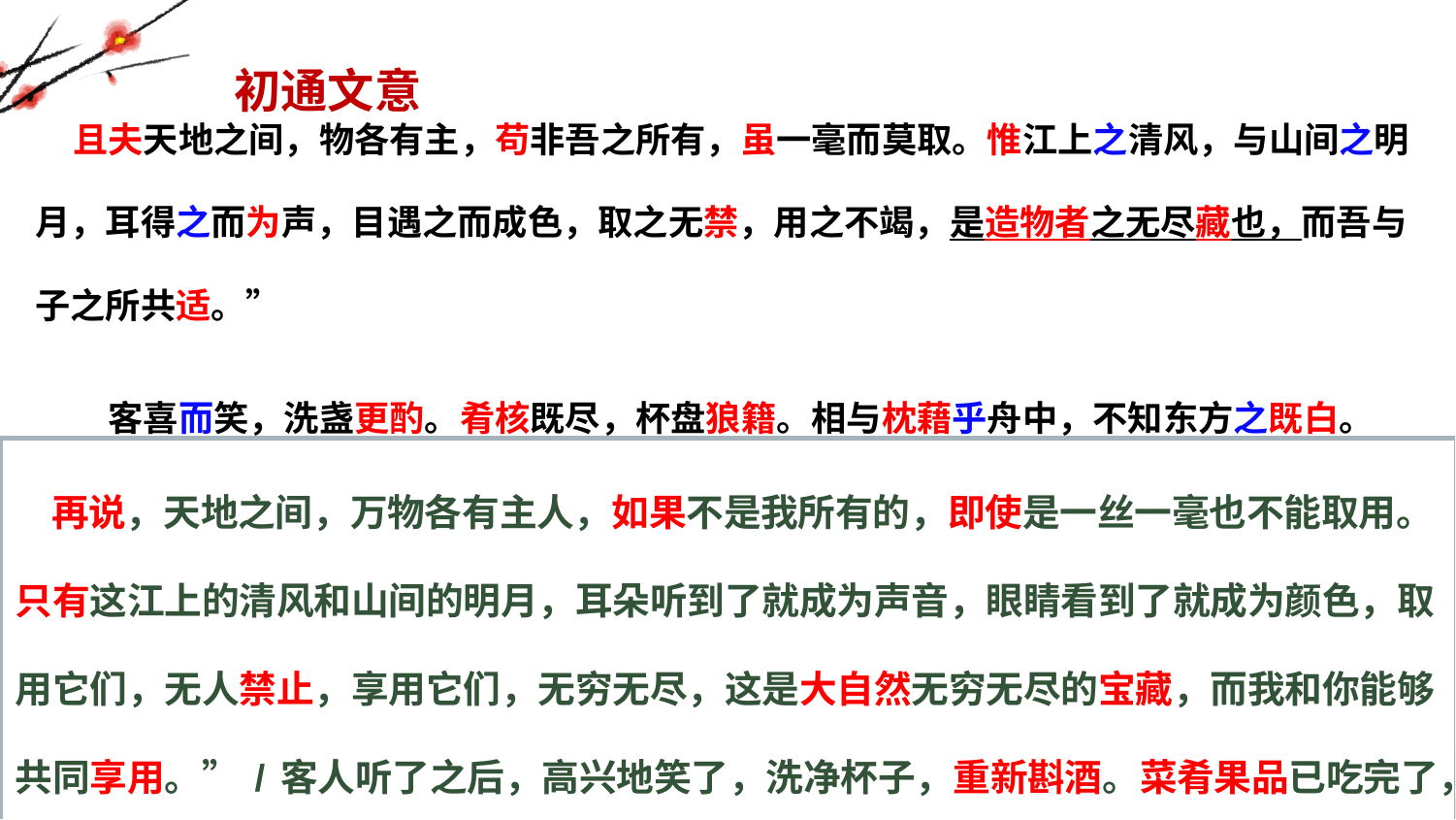

初通文意
   且夫天地之间，物各有主，苟非吾之所有，虽一毫而莫取。惟江上之清风，与山间之明月，耳得之而为声，目遇之而成色，取之无禁，用之不竭，是造物者之无尽藏也，而吾与子之所共适。”
客喜而笑，洗盏更酌。肴核既尽，杯盘狼籍。相与枕藉乎舟中，不知东方之既白。
   再说，天地之间，万物各有主人，如果不是我所有的，即使是一丝一毫也不能取用。只有这江上的清风和山间的明月，耳朵听到了就成为声音，眼睛看到了就成为颜色，取用它们，无人禁止，享用它们，无穷无尽，这是大自然无穷无尽的宝藏，而我和你能够共同享用。”/客人听了之后，高兴地笑了，洗净杯子，重新斟酒。菜肴果品已吃完了，杯盘凌乱地放着。大家相互枕躺在船中，不知不觉东方已经亮了。